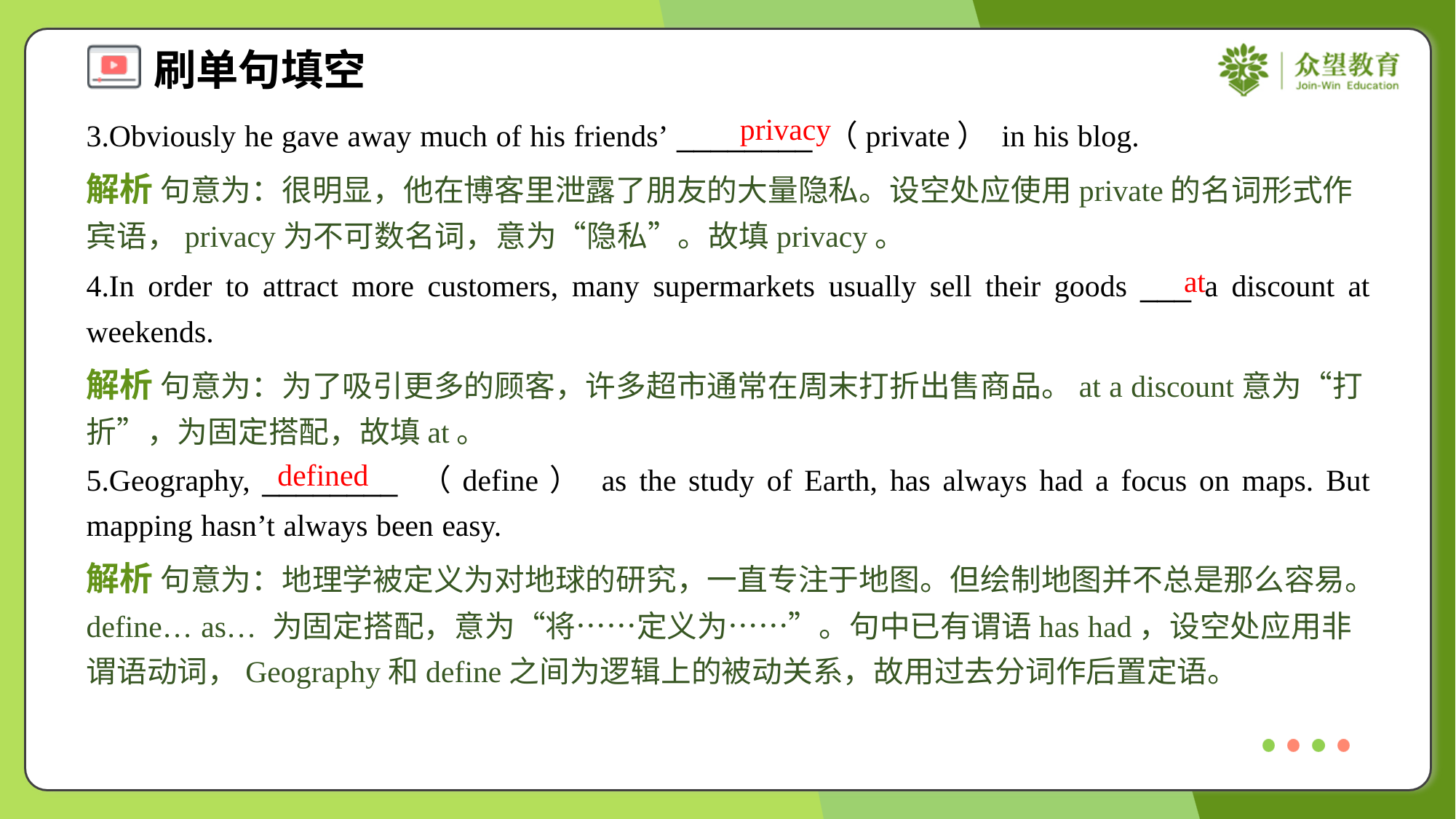

privacy
3.Obviously he gave away much of his friends’ ________ （private） in his blog.
解析 句意为：很明显，他在博客里泄露了朋友的大量隐私。设空处应使用private的名词形式作宾语，privacy为不可数名词，意为“隐私”。故填privacy。
at
4.In order to attract more customers, many supermarkets usually sell their goods ___ a discount at weekends.
解析 句意为：为了吸引更多的顾客，许多超市通常在周末打折出售商品。at a discount意为“打折”，为固定搭配，故填at。
defined
5.Geography, ________ （define） as the study of Earth, has always had a focus on maps. But mapping hasn’t always been easy.
解析 句意为：地理学被定义为对地球的研究，一直专注于地图。但绘制地图并不总是那么容易。define… as… 为固定搭配，意为“将……定义为……”。句中已有谓语has had，设空处应用非谓语动词，Geography和define之间为逻辑上的被动关系，故用过去分词作后置定语。